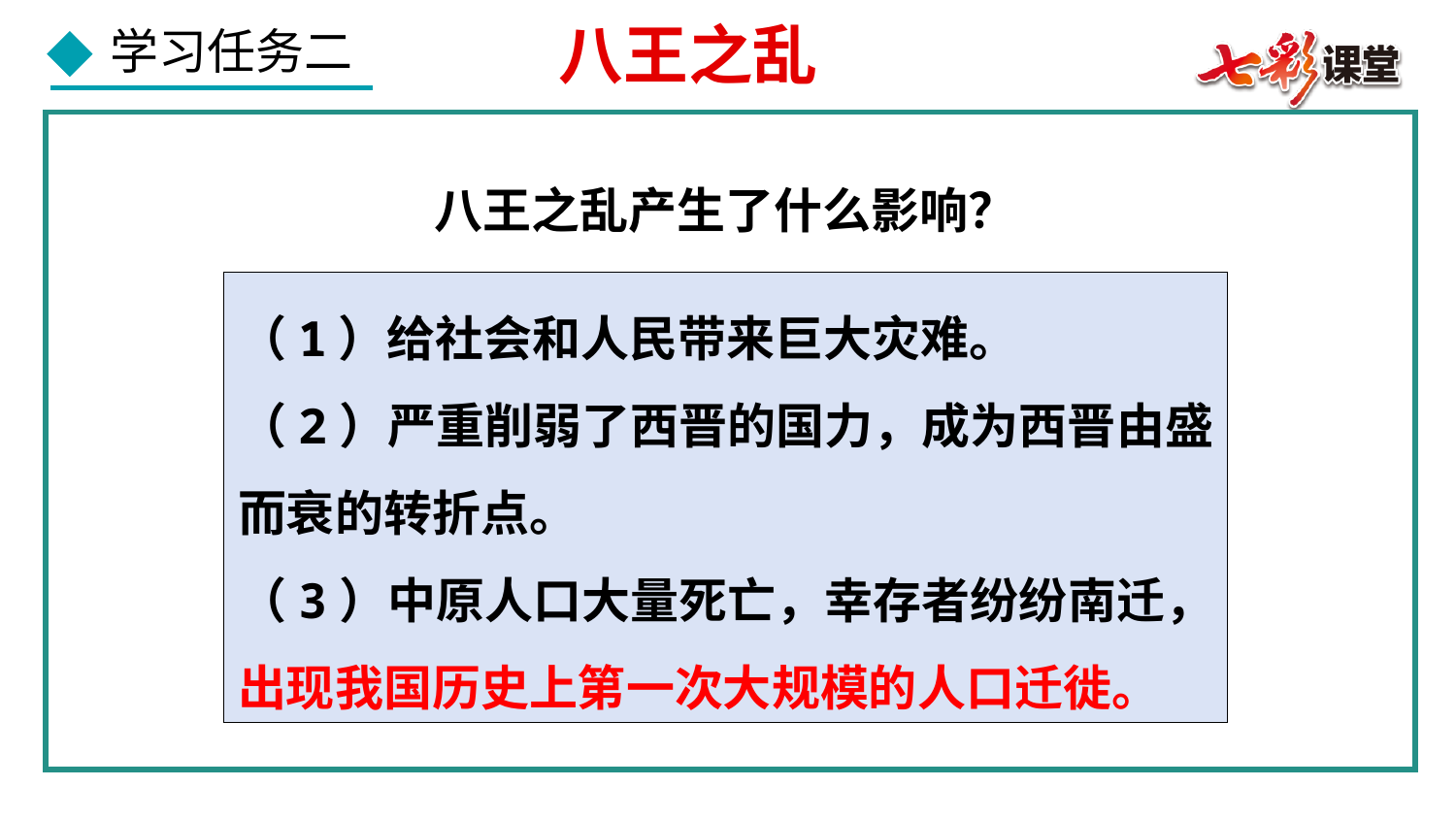

八王之乱
八王之乱产生了什么影响？
（1）给社会和人民带来巨大灾难。
（2）严重削弱了西晋的国力，成为西晋由盛而衰的转折点。
（3）中原人口大量死亡，幸存者纷纷南迁，出现我国历史上第一次大规模的人口迁徙。